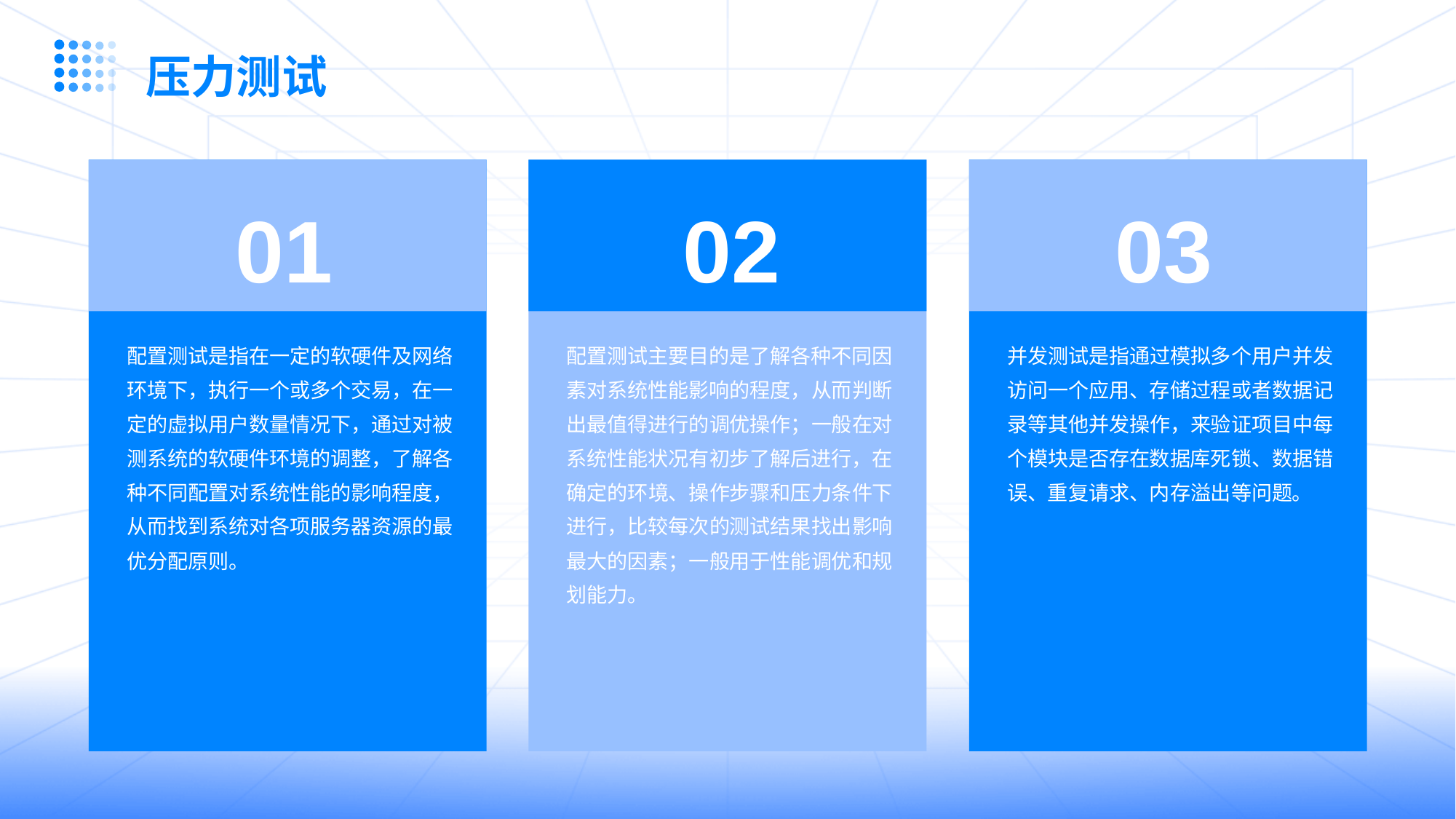

压力测试

01

02

03
配置测试是指在一定的软硬件及网络环境下，执行一个或多个交易，在一定的虚拟用户数量情况下，通过对被测系统的软硬件环境的调整，了解各种不同配置对系统性能的影响程度，从而找到系统对各项服务器资源的最优分配原则。
配置测试主要目的是了解各种不同因素对系统性能影响的程度，从而判断出最值得进行的调优操作；一般在对系统性能状况有初步了解后进行，在确定的环境、操作步骤和压力条件下进行，比较每次的测试结果找出影响最大的因素；一般用于性能调优和规划能力。
并发测试是指通过模拟多个用户并发访问一个应用、存储过程或者数据记录等其他并发操作，来验证项目中每个模块是否存在数据库死锁、数据错误、重复请求、内存溢出等问题。